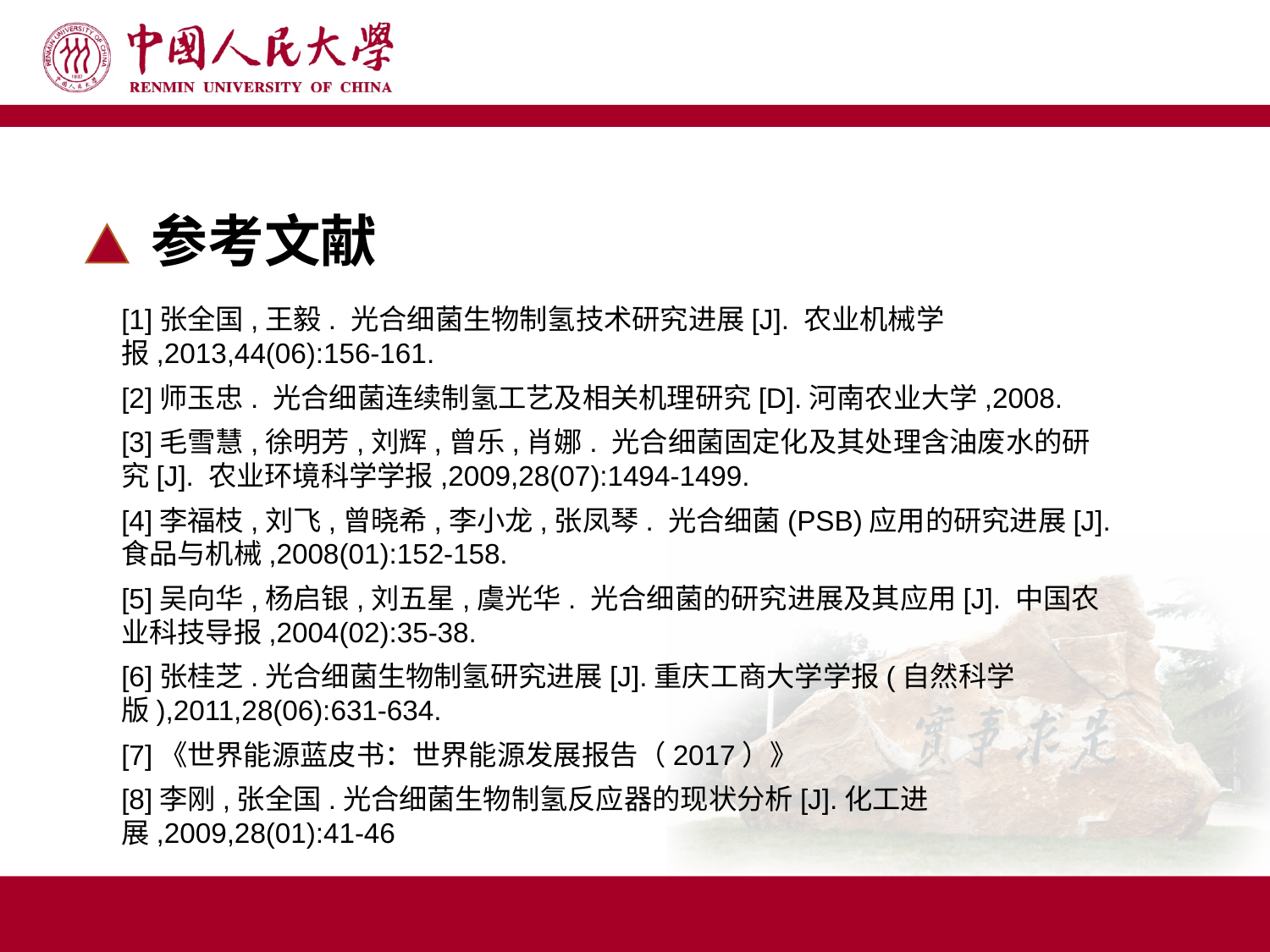

参考文献
[1]张全国,王毅. 光合细菌生物制氢技术研究进展[J]. 农业机械学报,2013,44(06):156-161.
[2]师玉忠. 光合细菌连续制氢工艺及相关机理研究[D].河南农业大学,2008.
[3]毛雪慧,徐明芳,刘辉,曾乐,肖娜. 光合细菌固定化及其处理含油废水的研究[J]. 农业环境科学学报,2009,28(07):1494-1499.
[4]李福枝,刘飞,曾晓希,李小龙,张凤琴. 光合细菌(PSB)应用的研究进展[J]. 食品与机械,2008(01):152-158.
[5]吴向华,杨启银,刘五星,虞光华. 光合细菌的研究进展及其应用[J]. 中国农业科技导报,2004(02):35-38.
[6]张桂芝.光合细菌生物制氢研究进展[J].重庆工商大学学报(自然科学版),2011,28(06):631-634.
[7]《世界能源蓝皮书：世界能源发展报告（2017）》
[8]李刚,张全国.光合细菌生物制氢反应器的现状分析[J].化工进展,2009,28(01):41-46